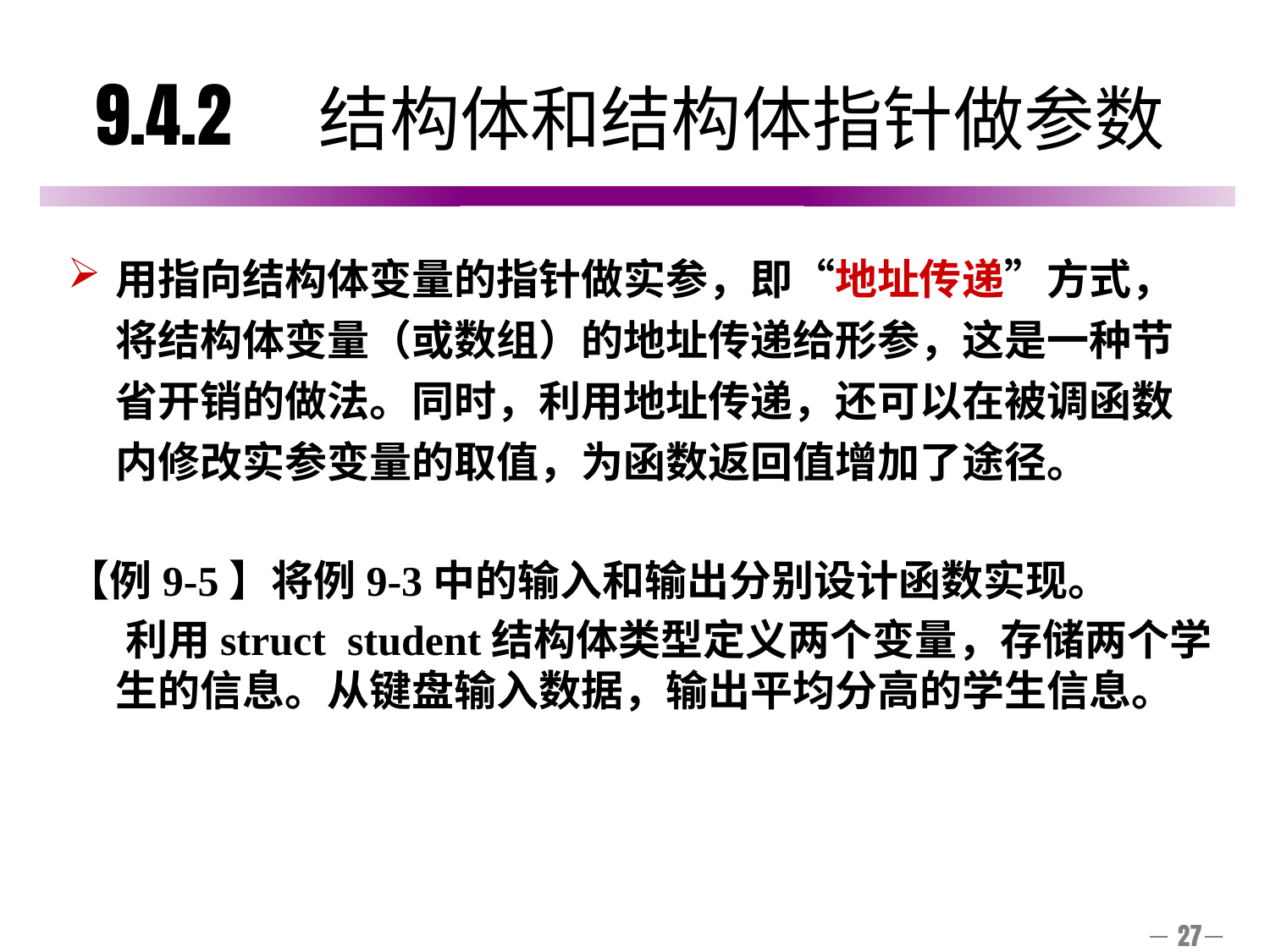

# 9.4.2　结构体和结构体指针做参数
用指向结构体变量的指针做实参，即“地址传递”方式，将结构体变量（或数组）的地址传递给形参，这是一种节省开销的做法。同时，利用地址传递，还可以在被调函数内修改实参变量的取值，为函数返回值增加了途径。

【例9-5】将例9-3中的输入和输出分别设计函数实现。
     利用struct  student结构体类型定义两个变量，存储两个学生的信息。从键盘输入数据，输出平均分高的学生信息。
－27－